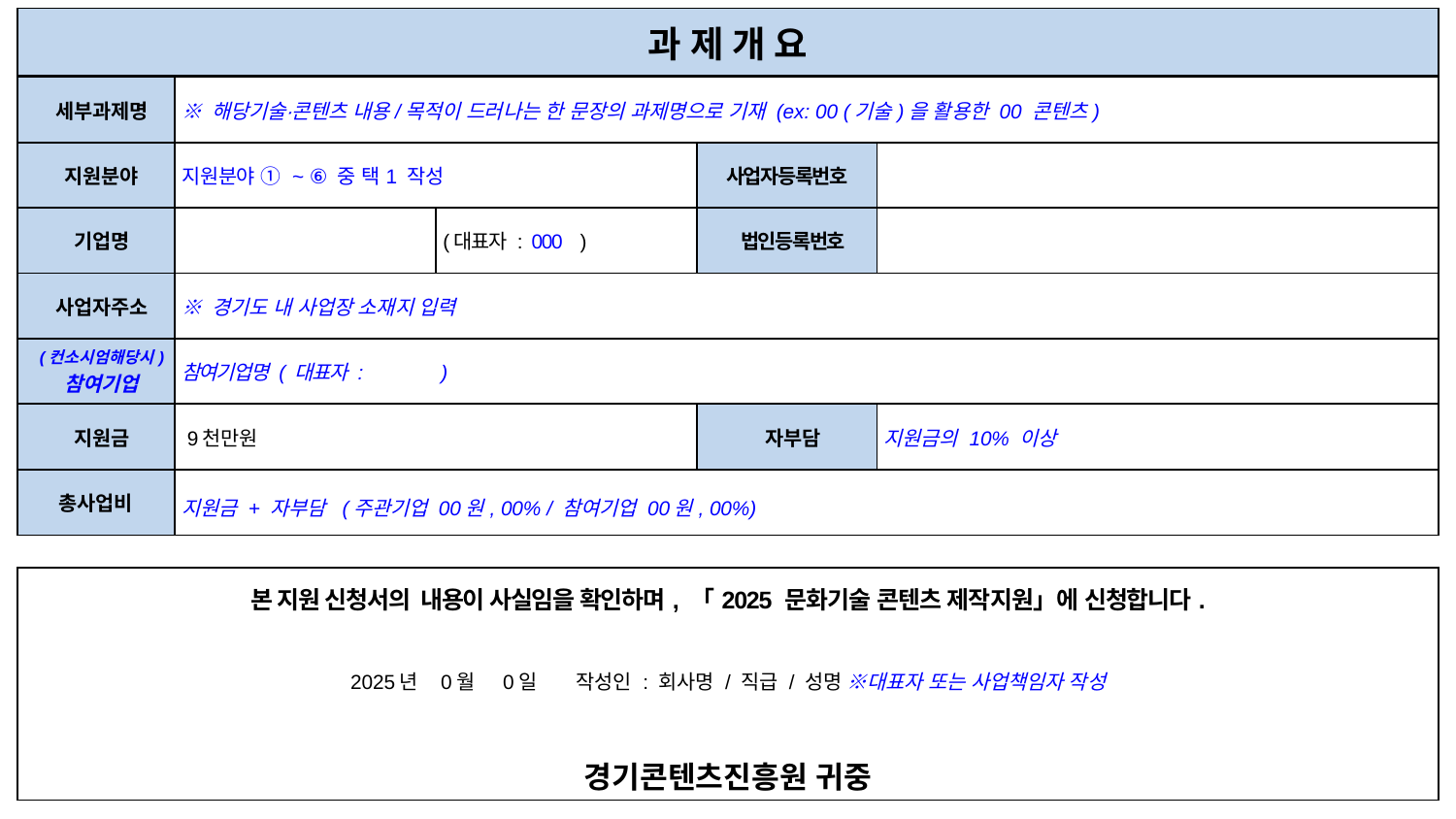

| 과 제 개 요 |
| --- |
| 세부과제명 | ※ 해당기술∙콘텐츠 내용/목적이 드러나는 한 문장의 과제명으로 기재 (ex: 00 (기술)을 활용한 00 콘텐츠) |  |  |  |
| --- | --- | --- | --- | --- |
| 지원분야 | 지원분야 ① ~ ⑥ 중 택1 작성 |  | 사업자등록번호 |  |
| 기업명 |  | (대표자 : 000 ) | 법인등록번호 |  |
| 사업자주소 | ※ 경기도 내 사업장 소재지 입력 |  |  |  |
| (컨소시엄해당시) 참여기업 | 참여기업명 ( 대표자 : ) |  |  |  |
| 지원금 | 9천만원 |  | 자부담 | 지원금의 10% 이상 |
| 총사업비 | 지원금 + 자부담 (주관기업 00원, 00% / 참여기업 00원, 00%) |  |  |  |
| 본 지원 신청서의 내용이 사실임을 확인하며, 「2025 문화기술 콘텐츠 제작지원」에 신청합니다. 2025년 0월 0일 작성인 : 회사명 / 직급 / 성명 ※대표자 또는 사업책임자 작성 경기콘텐츠진흥원 귀중 |
| --- |